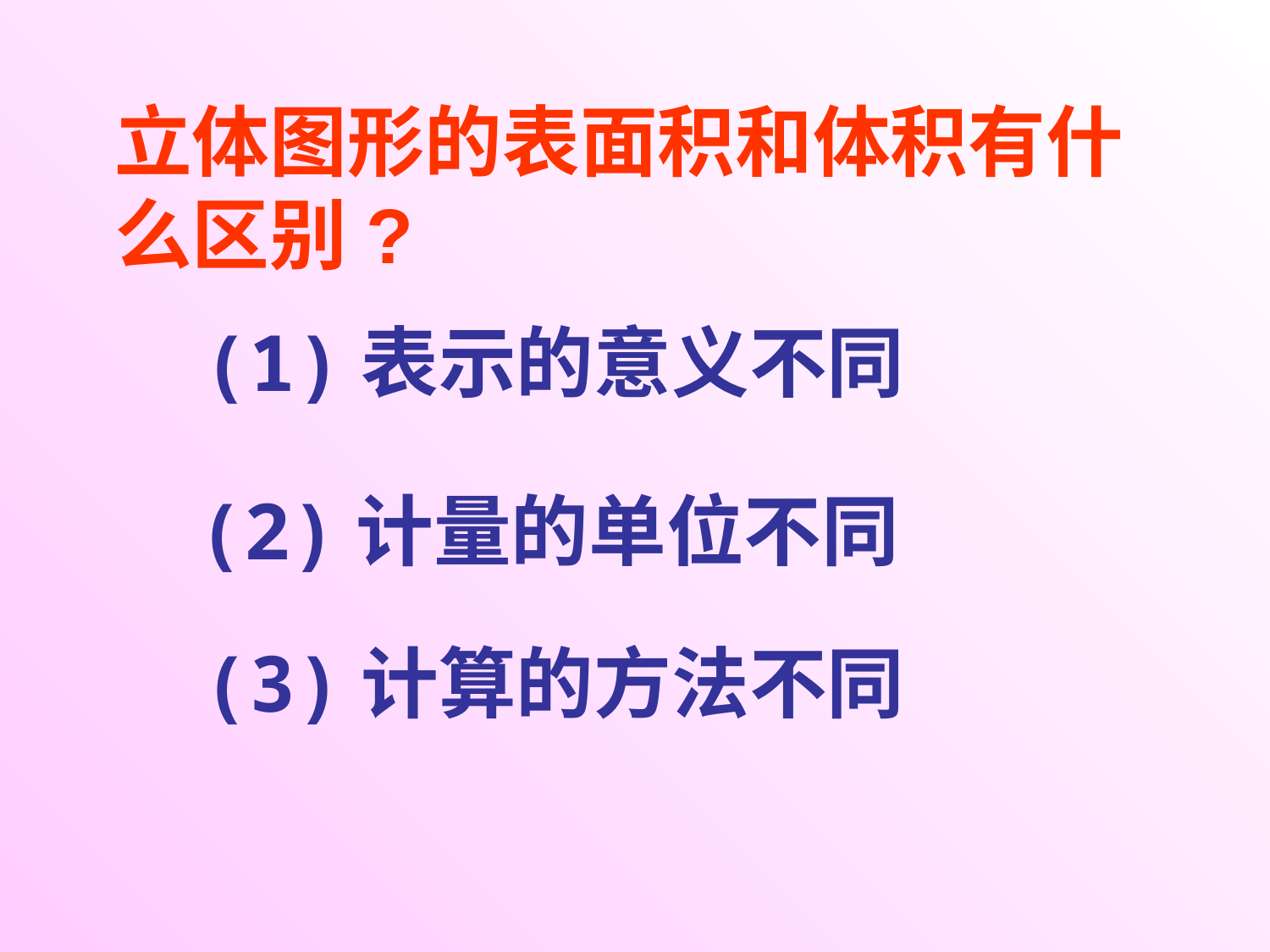

立体图形的表面积和体积有什么区别?
(1)表示的意义不同
(2)计量的单位不同
(3)计算的方法不同